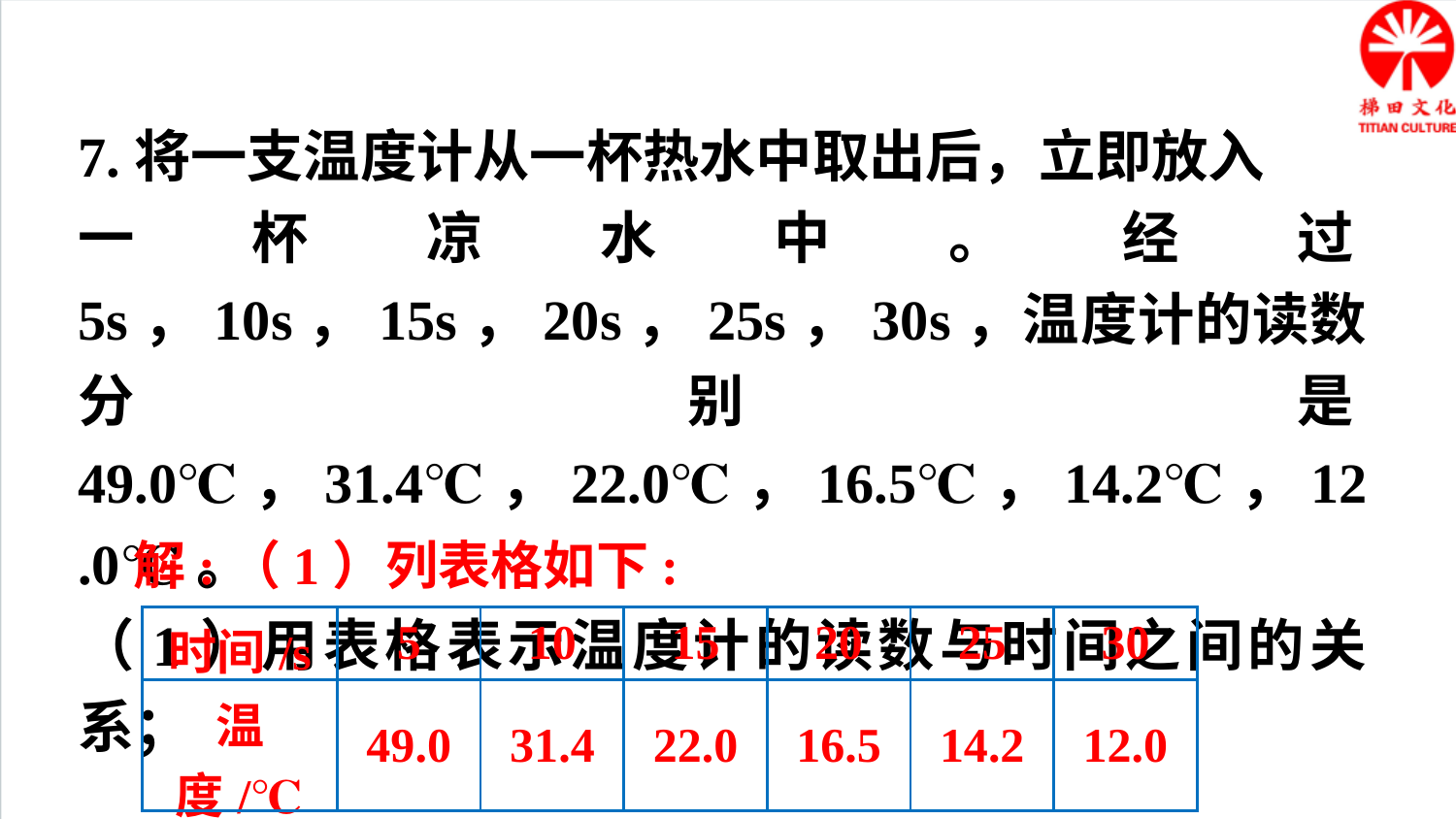

7.将一支温度计从一杯热水中取出后，立即放入
一杯凉水中。经过5s，10s，15s，20s，25s，30s，温度计的读数分别是49.0℃，31.4℃，22.0℃，16.5℃，14.2℃，12.0℃。
（1）用表格表示温度计的读数与时间之间的关系；
解:（1）列表格如下:
| 时间/s | 5 | 10 | 15 | 20 | 25 | 30 |
| --- | --- | --- | --- | --- | --- | --- |
| 温度/℃ | 49.0 | 31.4 | 22.0 | 16.5 | 14.2 | 12.0 |